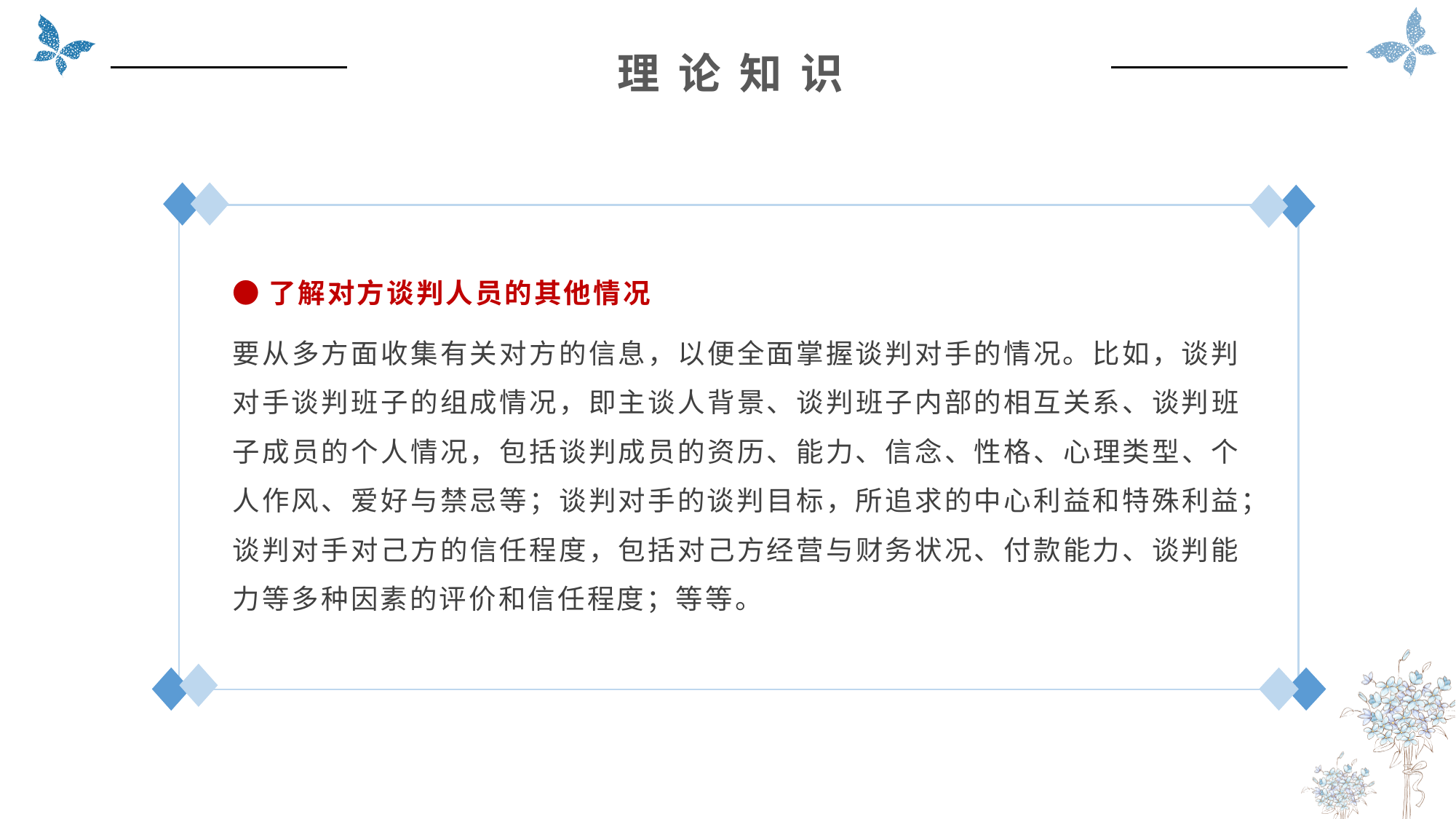

理 论 知 识

●了解对方谈判人员的其他情况
要从多方面收集有关对方的信息，以便全面掌握谈判对手的情况。比如，谈判对手谈判班子的组成情况，即主谈人背景、谈判班子内部的相互关系、谈判班子成员的个人情况，包括谈判成员的资历、能力、信念、性格、心理类型、个人作风、爱好与禁忌等；谈判对手的谈判目标，所追求的中心利益和特殊利益；谈判对手对己方的信任程度，包括对己方经营与财务状况、付款能力、谈判能力等多种因素的评价和信任程度；等等。